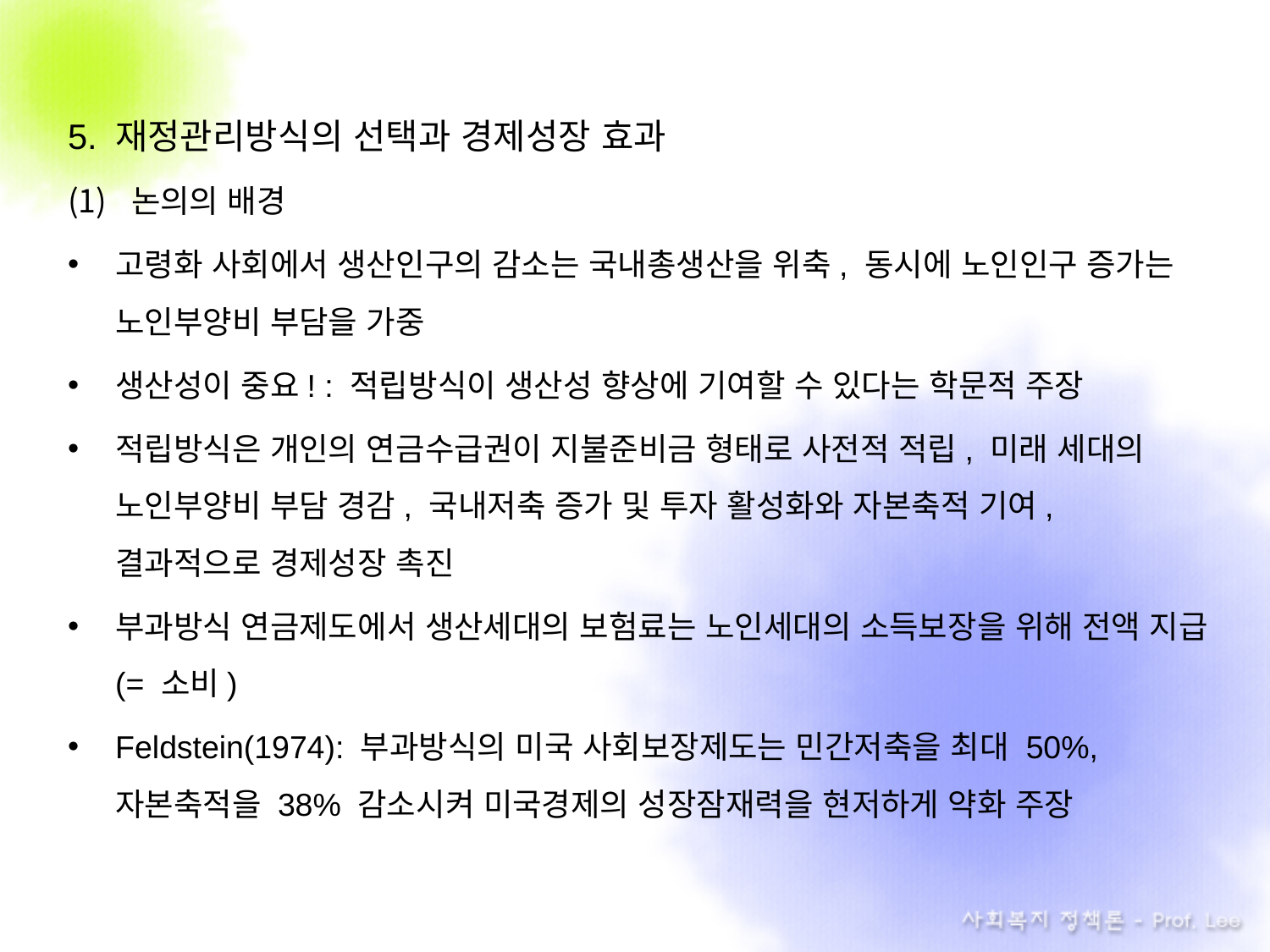

5. 재정관리방식의 선택과 경제성장 효과
논의의 배경
고령화 사회에서 생산인구의 감소는 국내총생산을 위축, 동시에 노인인구 증가는 노인부양비 부담을 가중
생산성이 중요! : 적립방식이 생산성 향상에 기여할 수 있다는 학문적 주장
적립방식은 개인의 연금수급권이 지불준비금 형태로 사전적 적립, 미래 세대의 노인부양비 부담 경감, 국내저축 증가 및 투자 활성화와 자본축적 기여, 결과적으로 경제성장 촉진
부과방식 연금제도에서 생산세대의 보험료는 노인세대의 소득보장을 위해 전액 지급(= 소비)
Feldstein(1974): 부과방식의 미국 사회보장제도는 민간저축을 최대 50%, 자본축적을 38% 감소시켜 미국경제의 성장잠재력을 현저하게 약화 주장